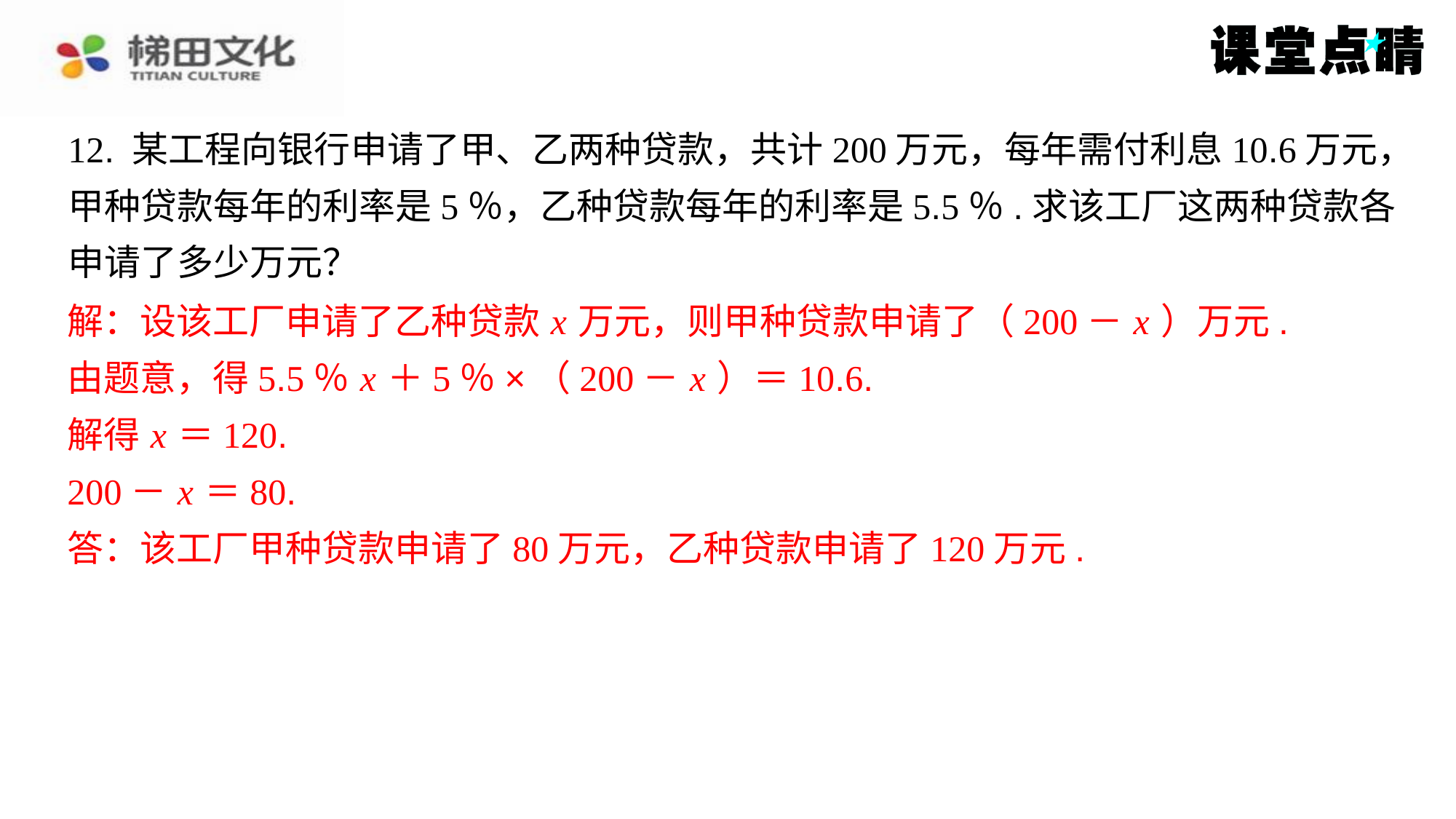

12. 某工程向银行申请了甲、乙两种贷款，共计200万元，每年需付利息10.6万元，
甲种贷款每年的利率是5％，乙种贷款每年的利率是5.5％.求该工厂这两种贷款各
申请了多少万元？
解：设该工厂申请了乙种贷款 x 万元，则甲种贷款申请了（200－ x ）万元.
解：设该工厂申请了乙种贷款 x 万元，则甲种贷款申请了（200－ x ）万元.
由题意，得5.5％ x ＋5％×（200－ x ）＝10.6.
解得 x ＝120.
200－ x ＝80.
答：该工厂甲种贷款申请了80万元，乙种贷款申请了120万元.
由题意，得5.5％ x ＋5％×（200－ x ）＝10.6.
解得 x ＝120.
200－ x ＝80.
答：该工厂甲种贷款申请了80万元，乙种贷款申请了120万元.